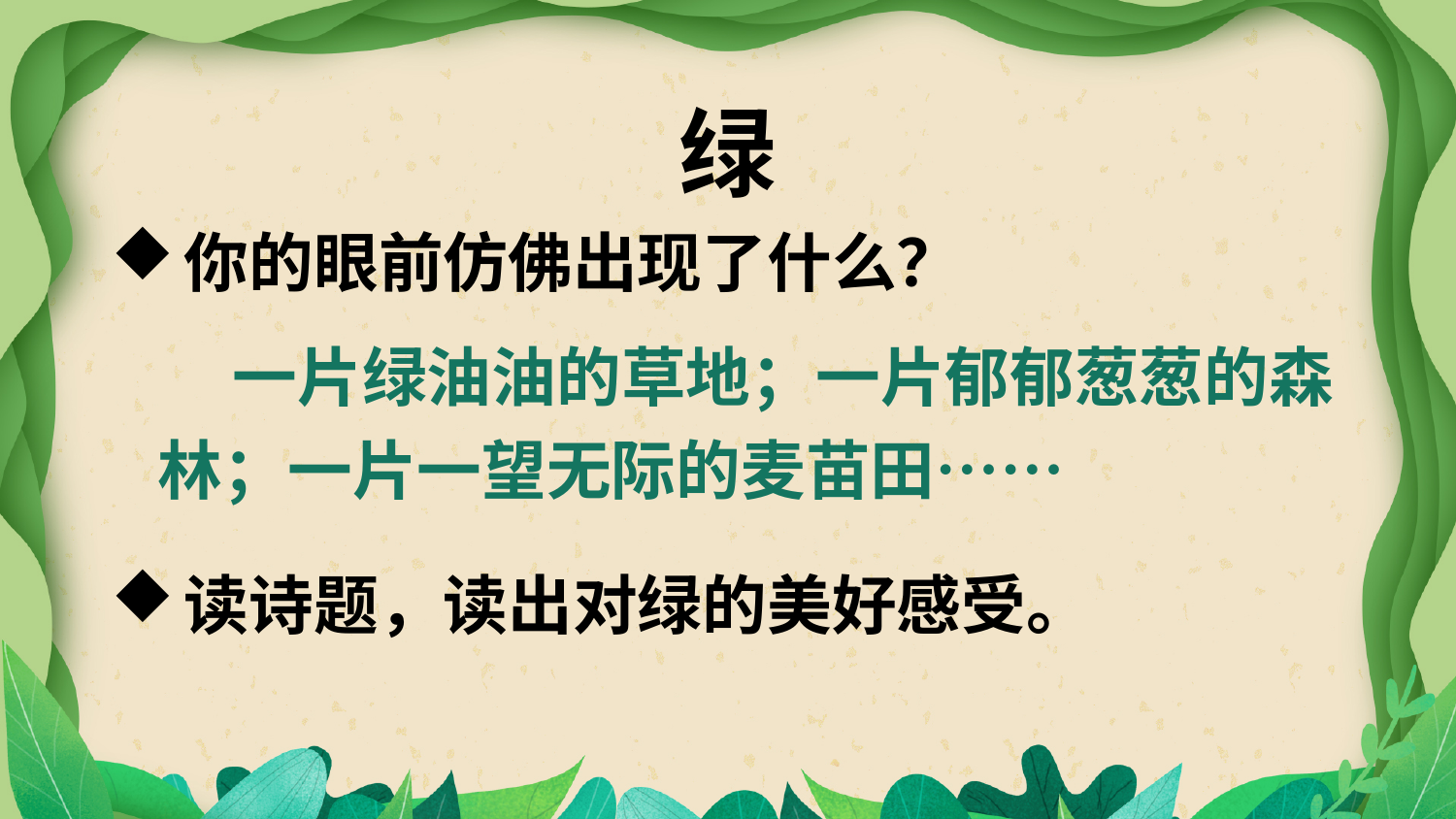

绿
你的眼前仿佛出现了什么？
    一片绿油油的草地；一片郁郁葱葱的森林；一片一望无际的麦苗田……
读诗题，读出对绿的美好感受。